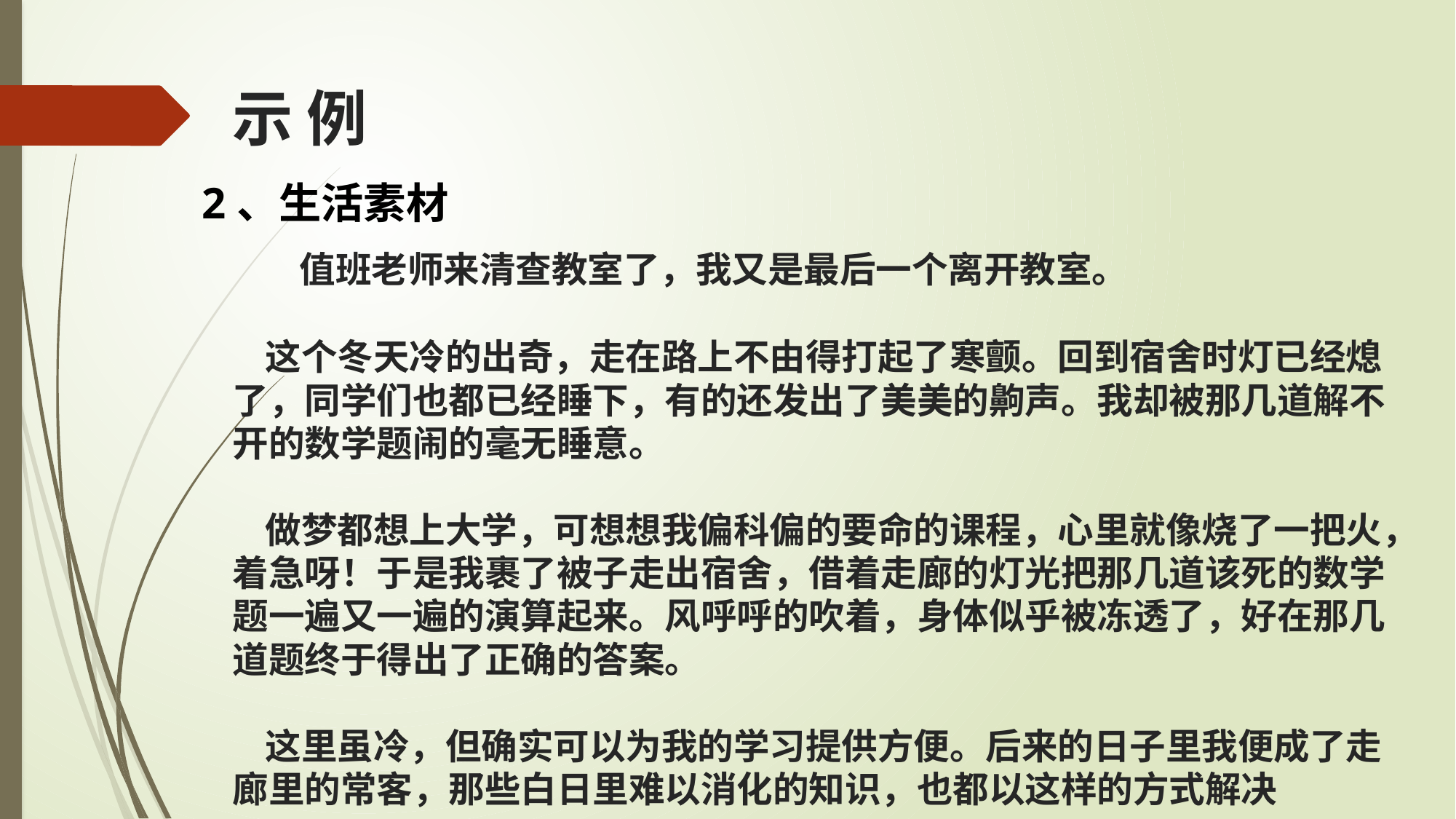

示 例
2、生活素材
# 值班老师来清查教室了，我又是最后一个离开教室。 这个冬天冷的出奇，走在路上不由得打起了寒颤。回到宿舍时灯已经熄了，同学们也都已经睡下，有的还发出了美美的齁声。我却被那几道解不开的数学题闹的毫无睡意。 做梦都想上大学，可想想我偏科偏的要命的课程，心里就像烧了一把火，着急呀！于是我裹了被子走出宿舍，借着走廊的灯光把那几道该死的数学题一遍又一遍的演算起来。风呼呼的吹着，身体似乎被冻透了，好在那几道题终于得出了正确的答案。 这里虽冷，但确实可以为我的学习提供方便。后来的日子里我便成了走廊里的常客，那些白日里难以消化的知识，也都以这样的方式解决